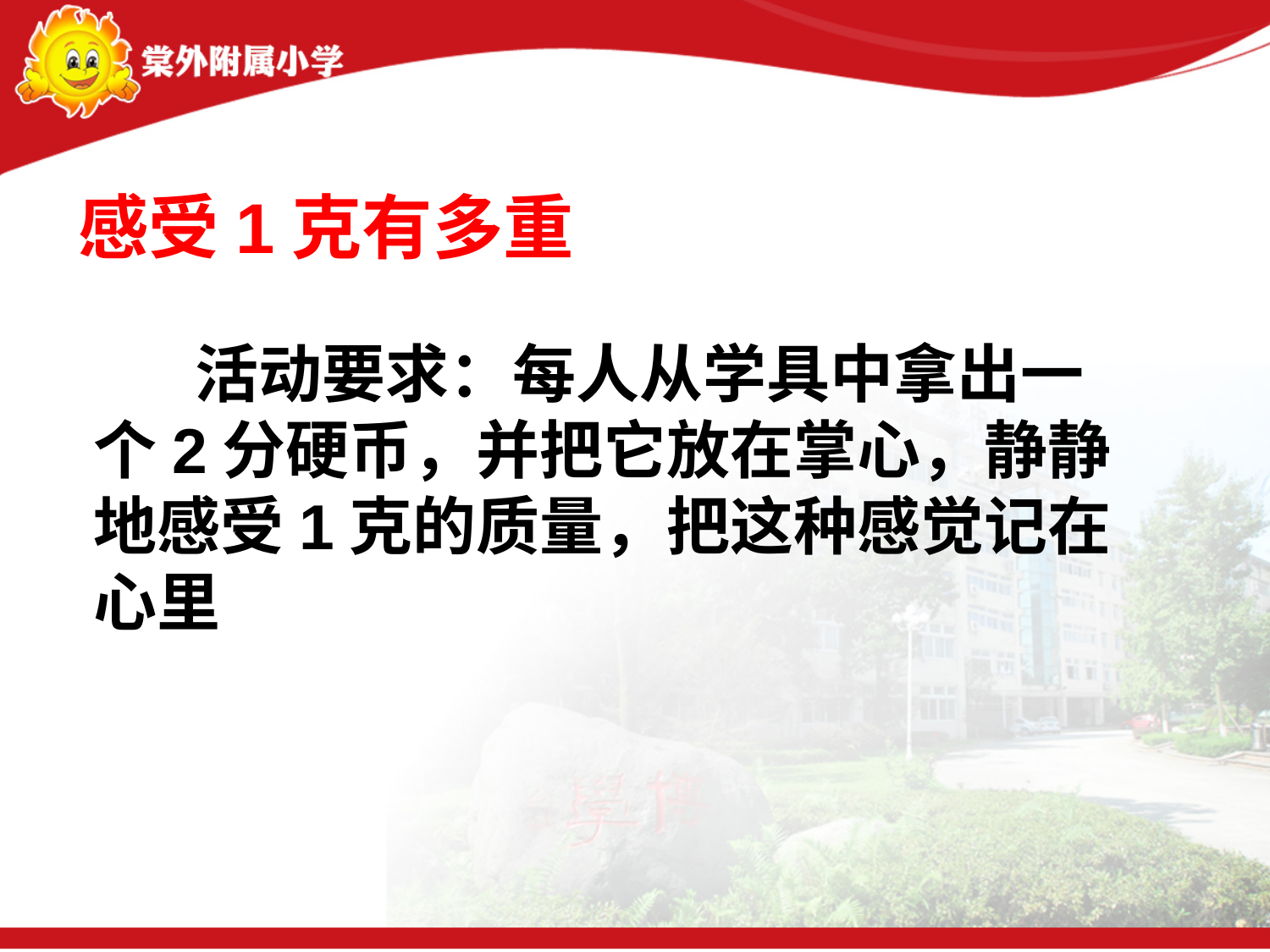

感受1克有多重
      活动要求：每人从学具中拿出一个2分硬币，并把它放在掌心，静静地感受1克的质量，把这种感觉记在心里